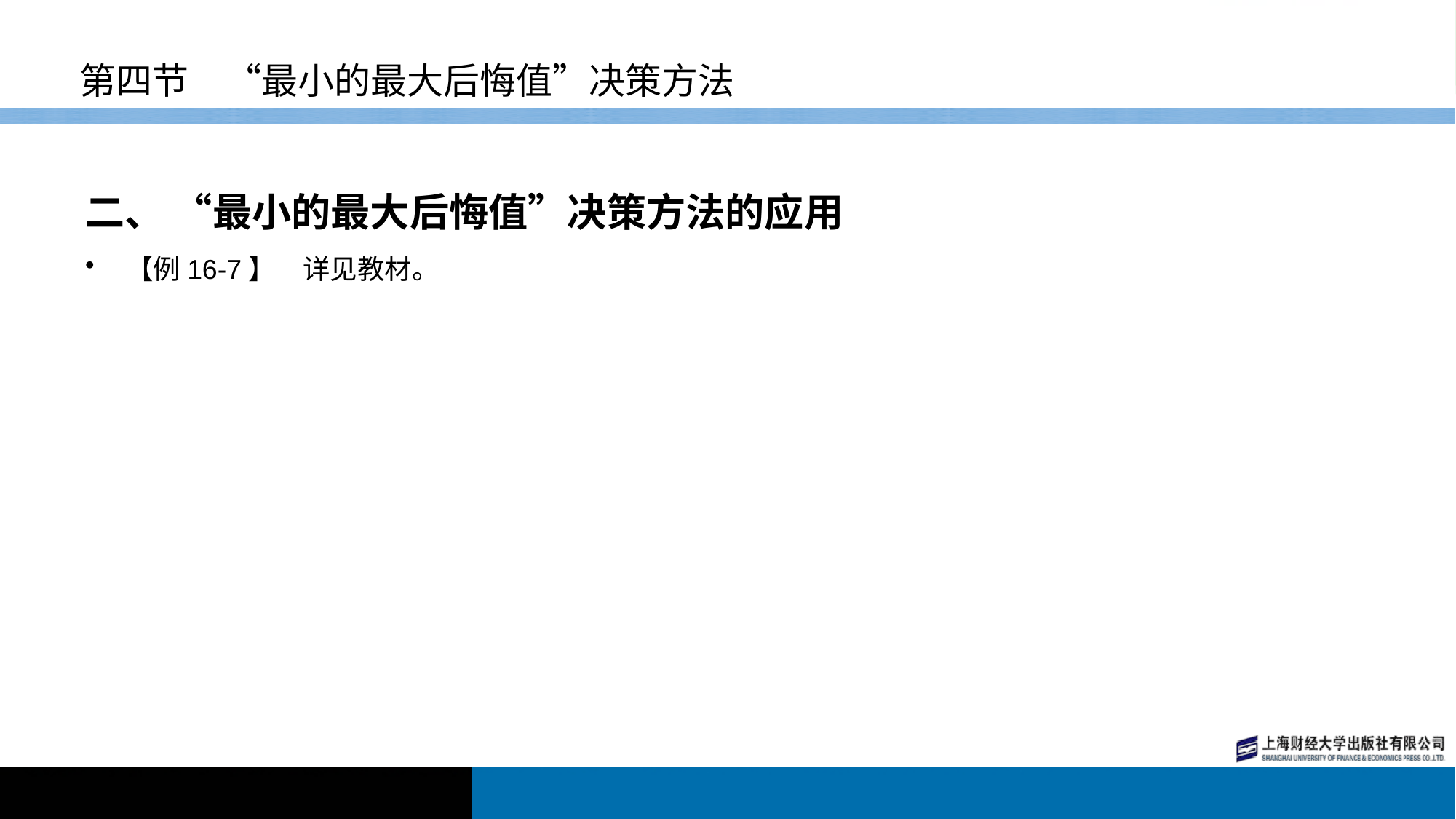

# 第四节　“最小的最大后悔值”决策方法
二、 “最小的最大后悔值”决策方法的应用
【例16-7】　详见教材。
10